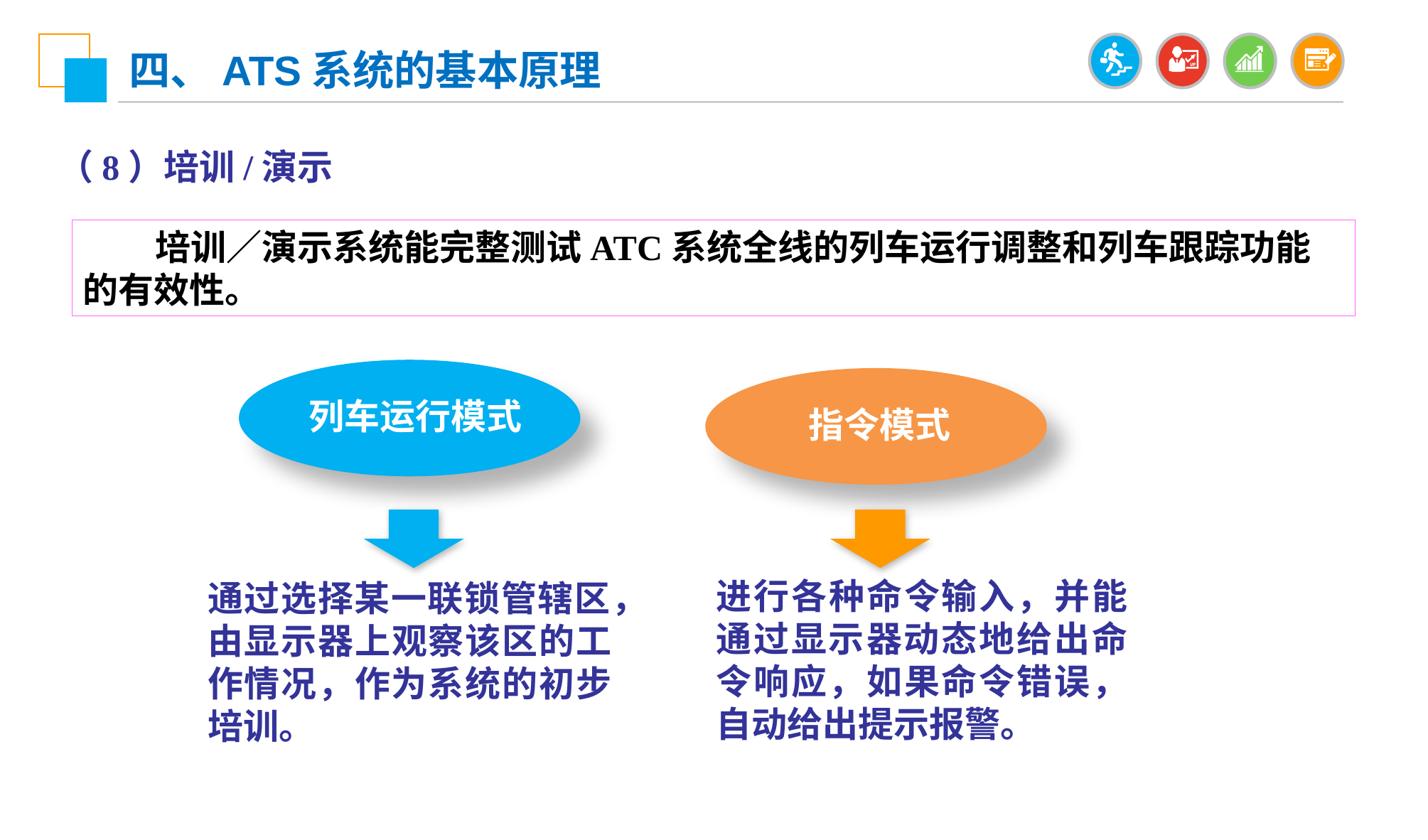

四、ATS系统的基本原理
（8）培训/演示
        培训／演示系统能完整测试ATC系统全线的列车运行调整和列车跟踪功能的有效性。

列车运行模式

指令模式

进行各种命令输入，并能通过显示器动态地给出命令响应，如果命令错误，自动给出提示报警。
通过选择某一联锁管辖区，由显示器上观察该区的工作情况，作为系统的初步培训。